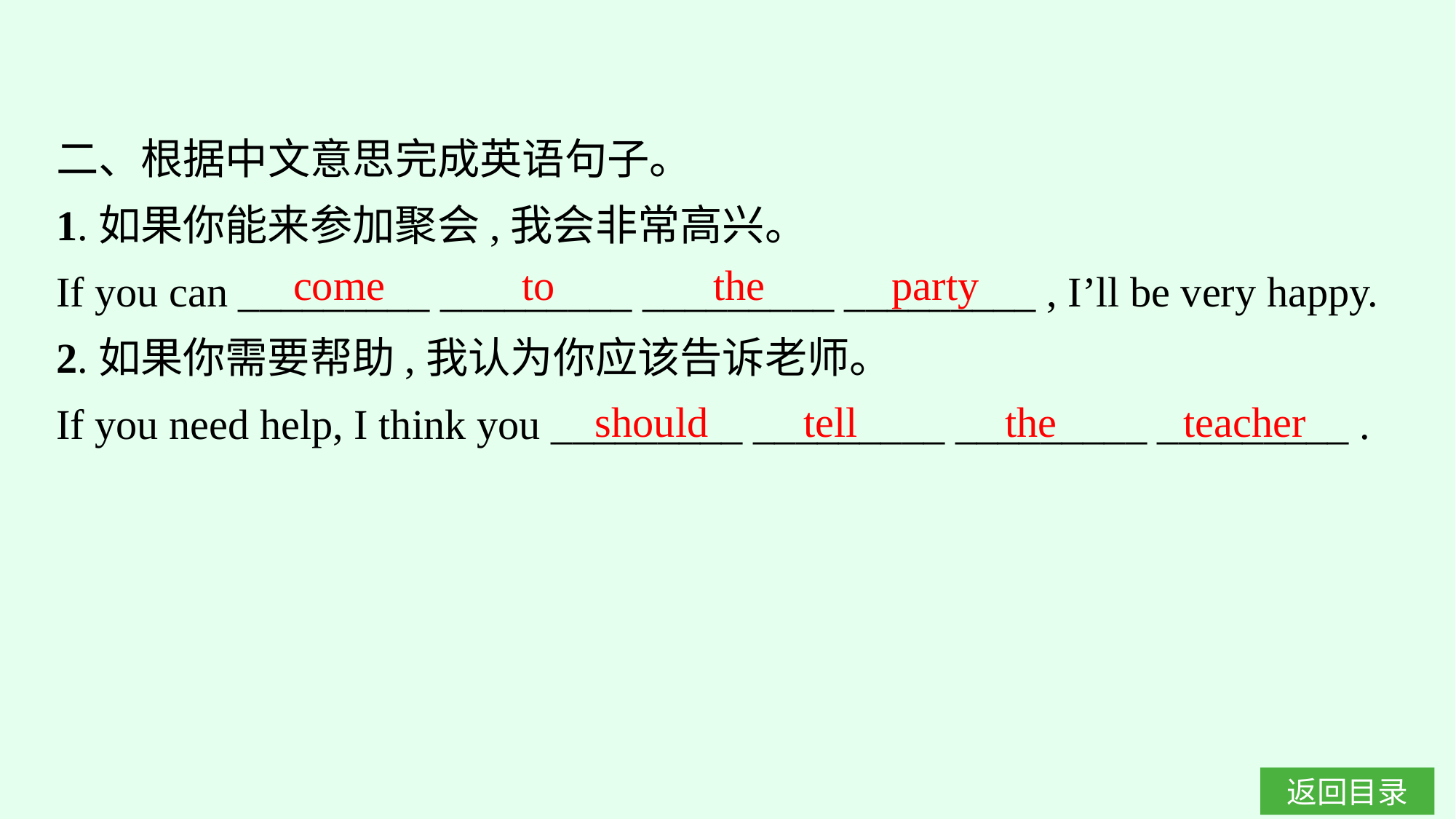

二、根据中文意思完成英语句子。
1.如果你能来参加聚会,我会非常高兴。
If you can _________ _________ _________ _________ , I’ll be very happy.
2.如果你需要帮助,我认为你应该告诉老师。
If you need help, I think you _________ _________ _________ _________ .
come             to               the            party
should         tell              the            teacher